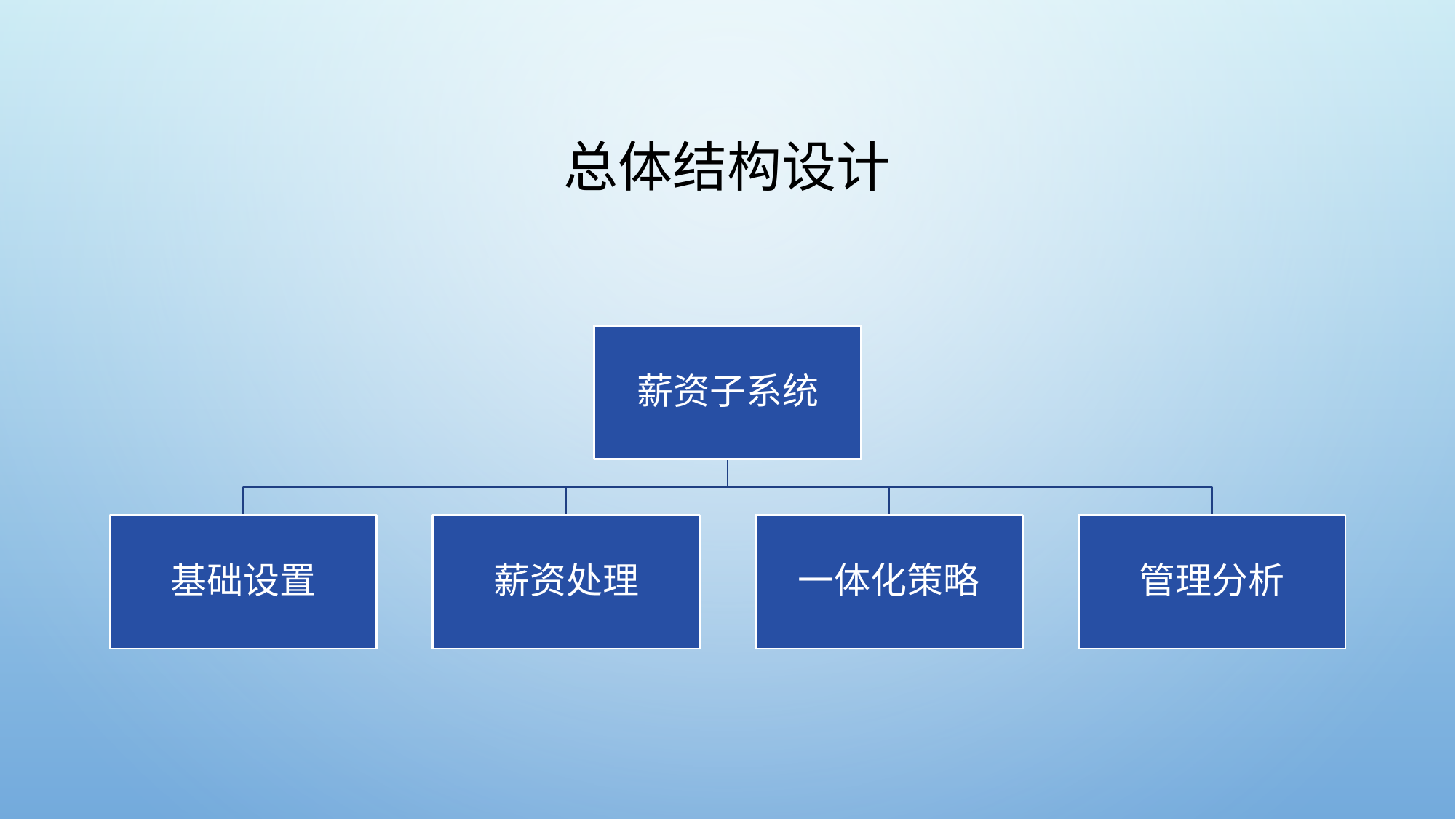

# 总体结构设计
薪资子系统
基础设置
薪资处理
一体化策略
管理分析